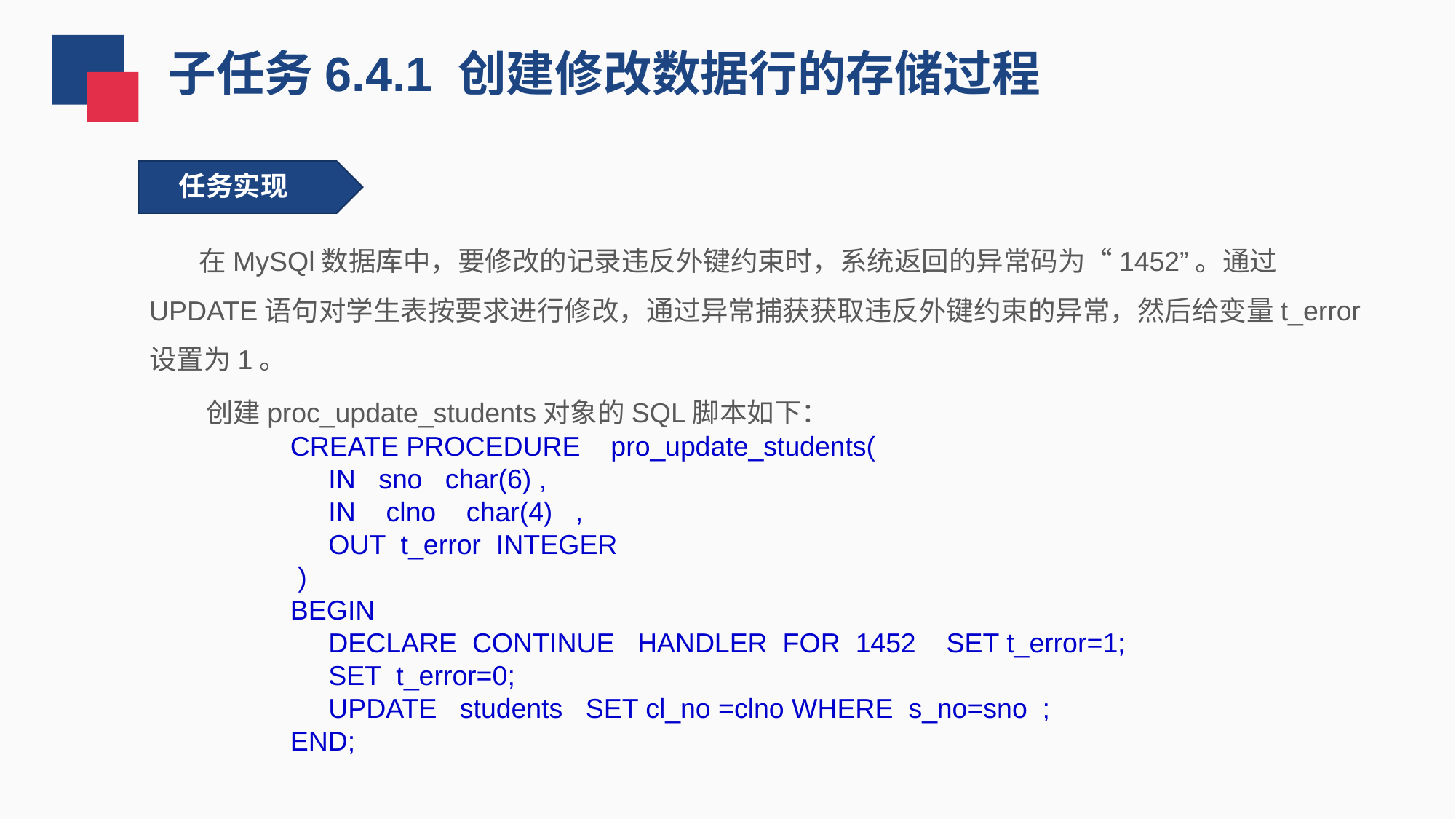

子任务6.4.1 创建修改数据行的存储过程

任务实现
       在MySQl数据库中，要修改的记录违反外键约束时，系统返回的异常码为“1452”。通过UPDATE语句对学生表按要求进行修改，通过异常捕获获取违反外键约束的异常，然后给变量t_error设置为1。
   创建proc_update_students对象的SQL脚本如下：
CREATE PROCEDURE    pro_update_students(
     IN   sno   char(6) ,
     IN    clno    char(4)   ,
     OUT  t_error  INTEGER
 )
BEGIN
     DECLARE  CONTINUE   HANDLER  FOR  1452    SET t_error=1;
     SET  t_error=0;
     UPDATE   students   SET cl_no =clno WHERE  s_no=sno  ;
END;